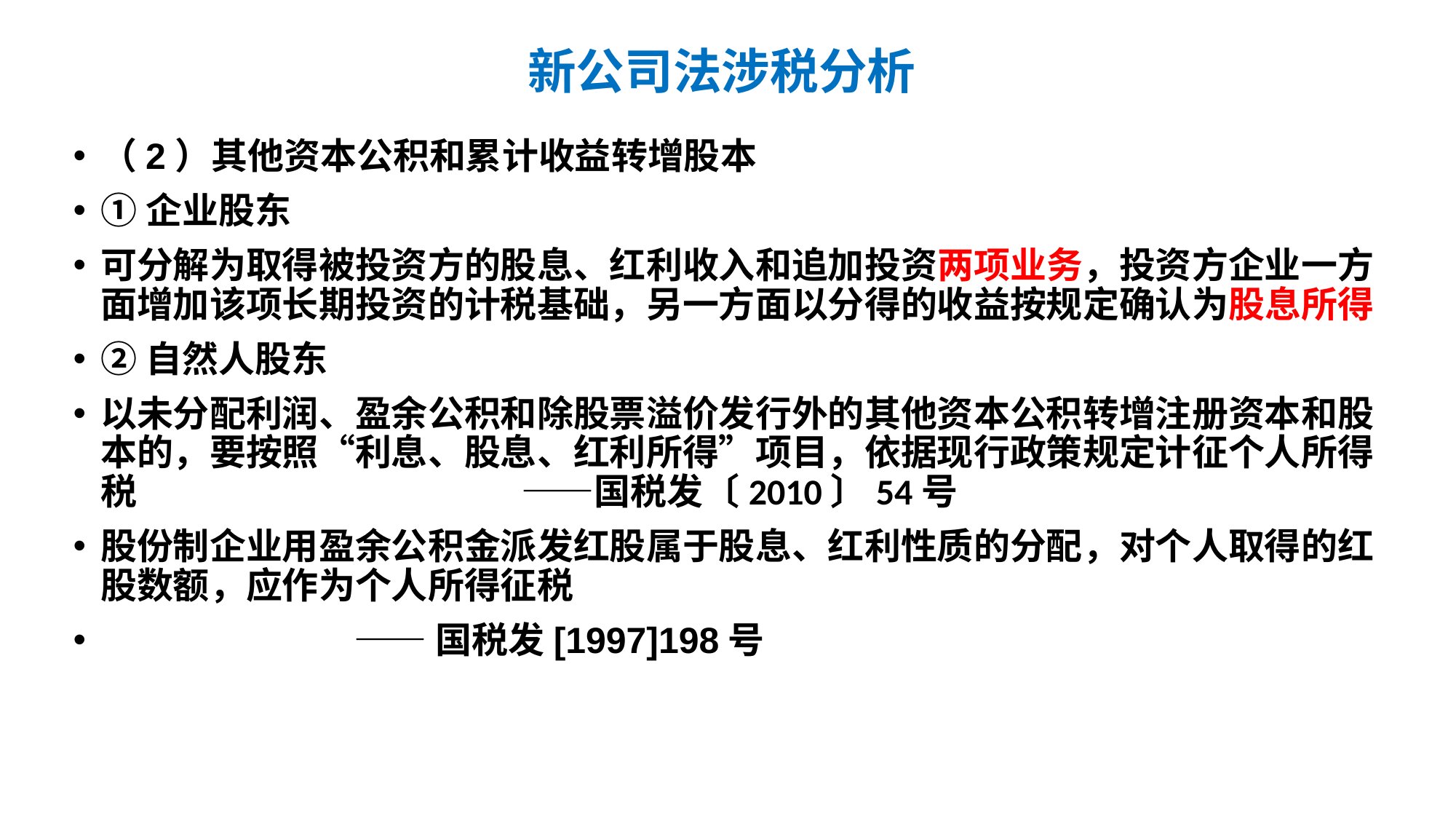

# 新公司法涉税分析
（2）其他资本公积和累计收益转增股本
①企业股东
可分解为取得被投资方的股息、红利收入和追加投资两项业务，投资方企业一方面增加该项长期投资的计税基础，另一方面以分得的收益按规定确认为股息所得
②自然人股东
以未分配利润、盈余公积和除股票溢价发行外的其他资本公积转增注册资本和股本的，要按照“利息、股息、红利所得”项目，依据现行政策规定计征个人所得税                                               ——国税发〔2010〕54号
股份制企业用盈余公积金派发红股属于股息、红利性质的分配，对个人取得的红股数额，应作为个人所得征税
                               ——国税发[1997]198号